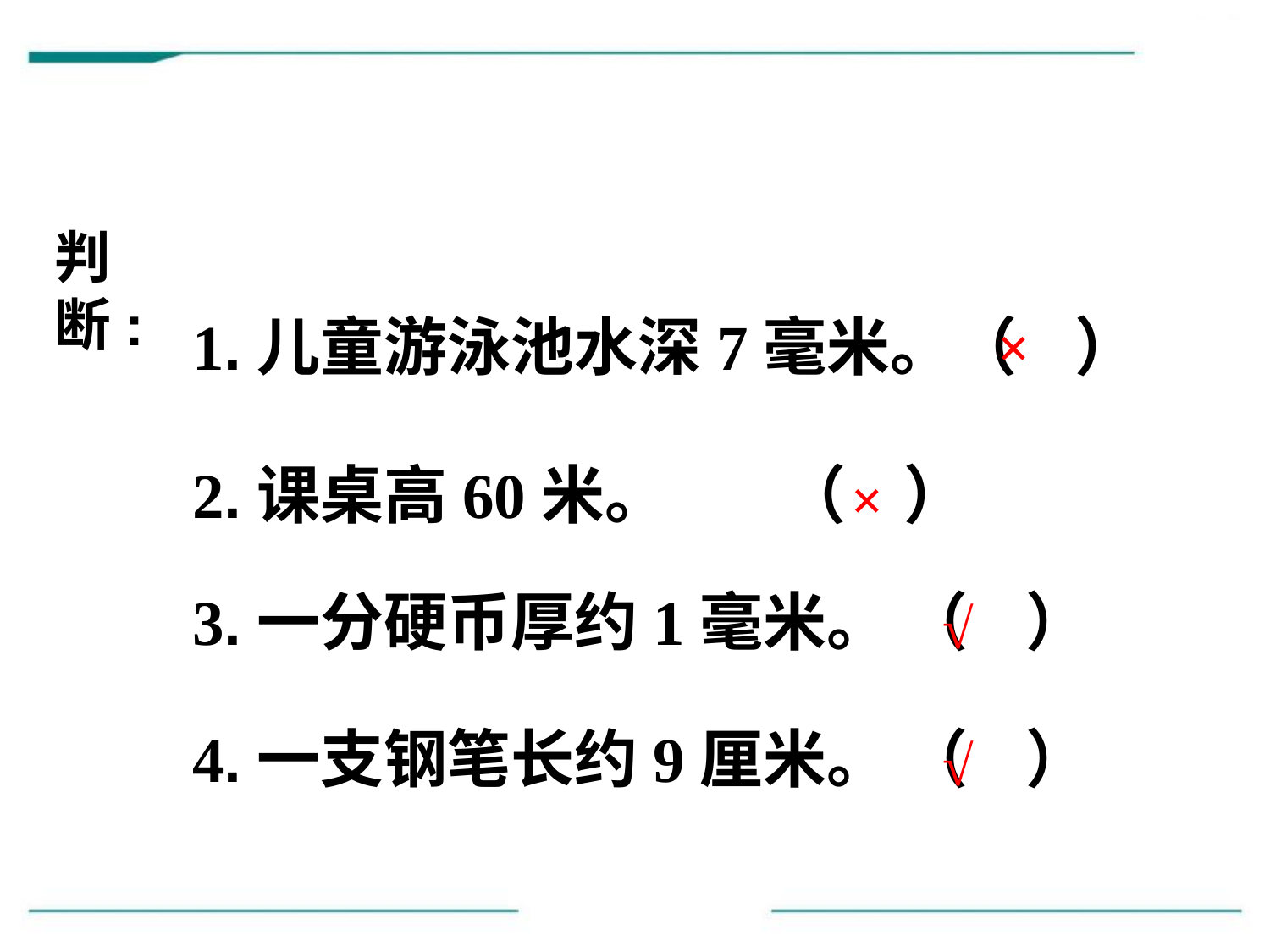

判断:
1.儿童游泳池水深7毫米。（    ）
×
2.课桌高60米。        （    ）
×
3.一分硬币厚约1毫米。 （    ）
√
4.一支钢笔长约9厘米。 （    ）
√